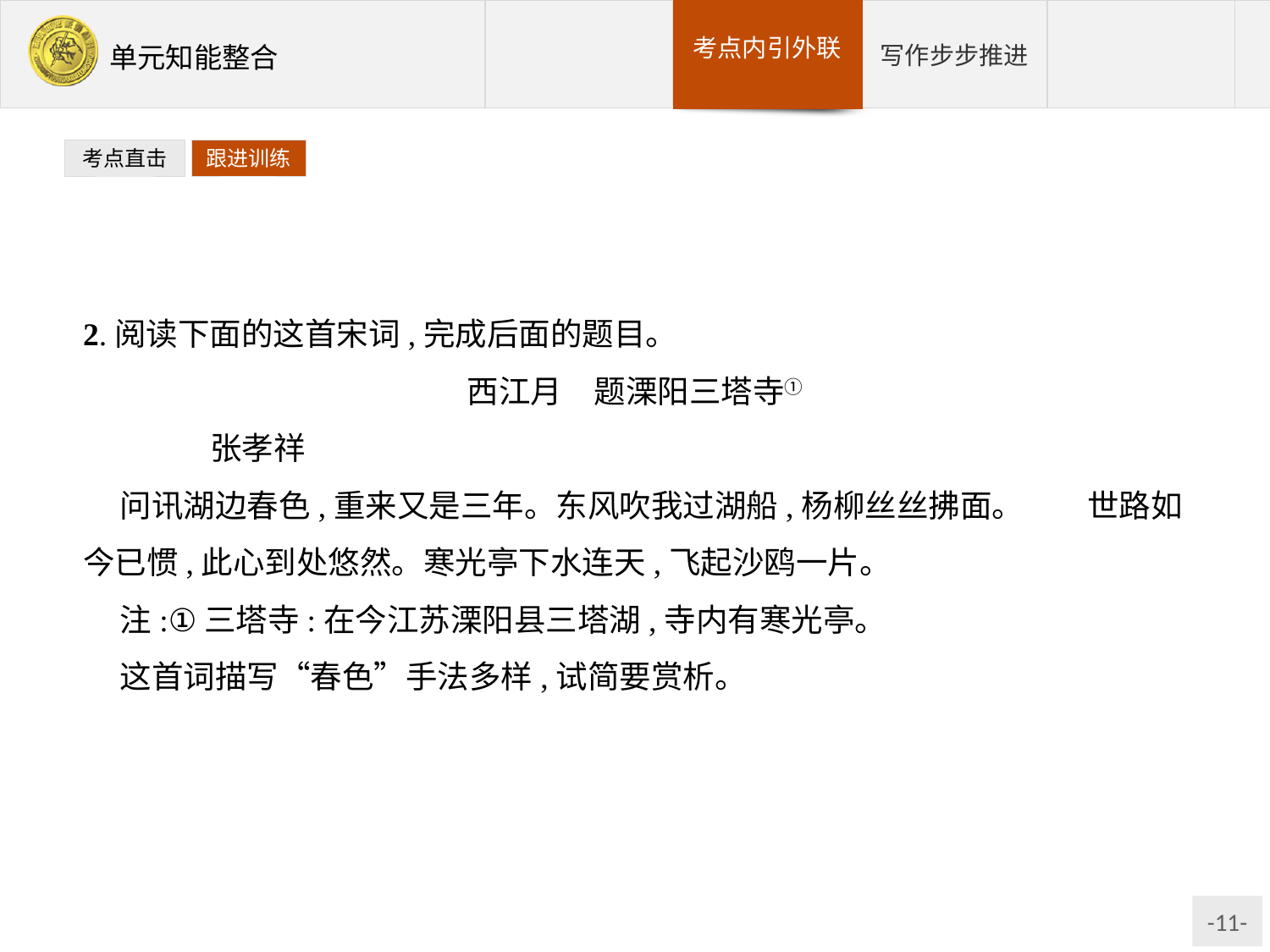

考点直击
跟进训练
2.阅读下面的这首宋词,完成后面的题目。
西江月　题溧阳三塔寺①
	张孝祥
问讯湖边春色,重来又是三年。东风吹我过湖船,杨柳丝丝拂面。　　世路如今已惯,此心到处悠然。寒光亭下水连天,飞起沙鸥一片。
注:①三塔寺:在今江苏溧阳县三塔湖,寺内有寒光亭。
这首词描写“春色”手法多样,试简要赏析。